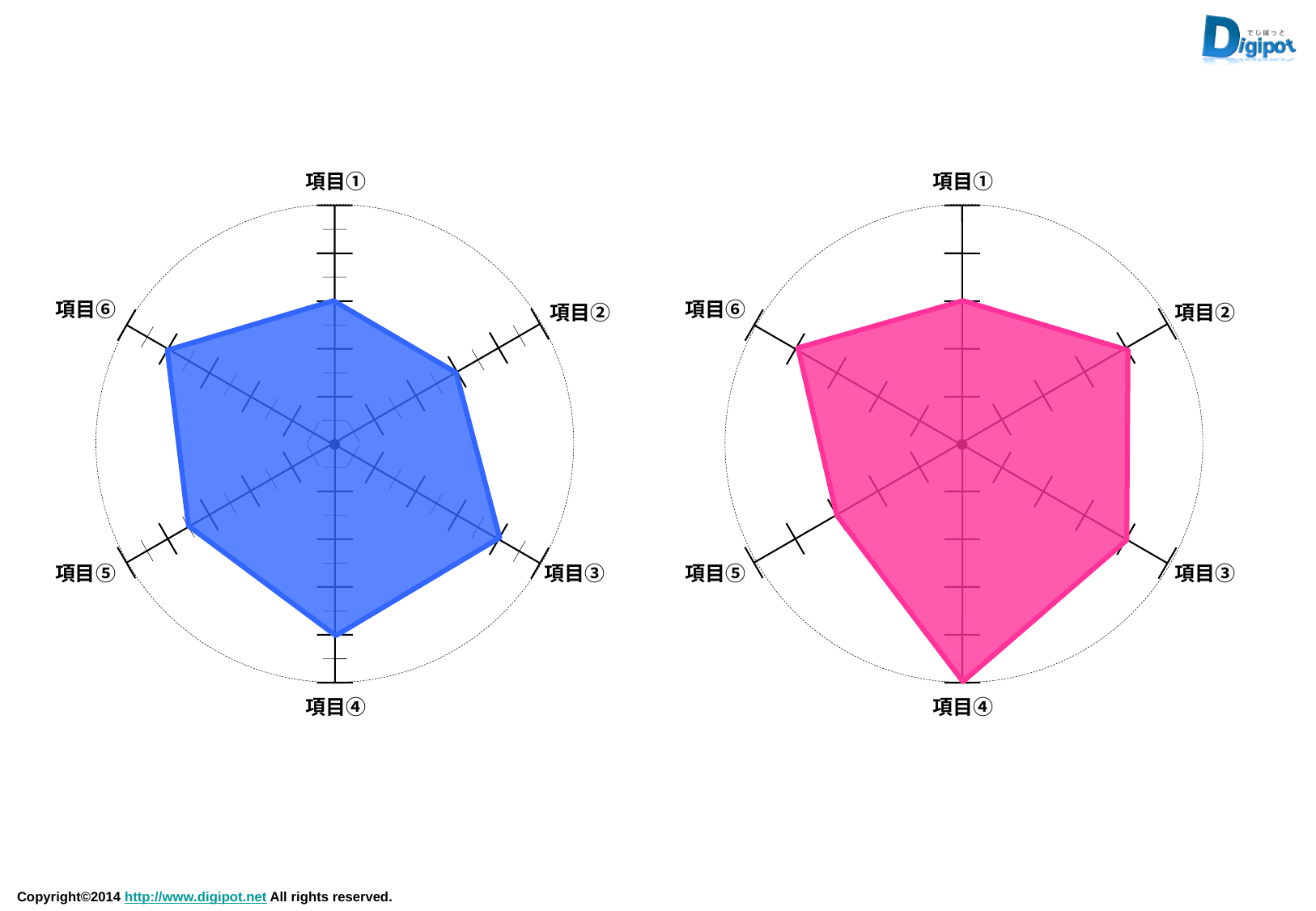

項目①
項目①

項目⑥
項目⑥
項目②
項目②

項目⑤
項目③
項目⑤
項目③
項目④
項目④